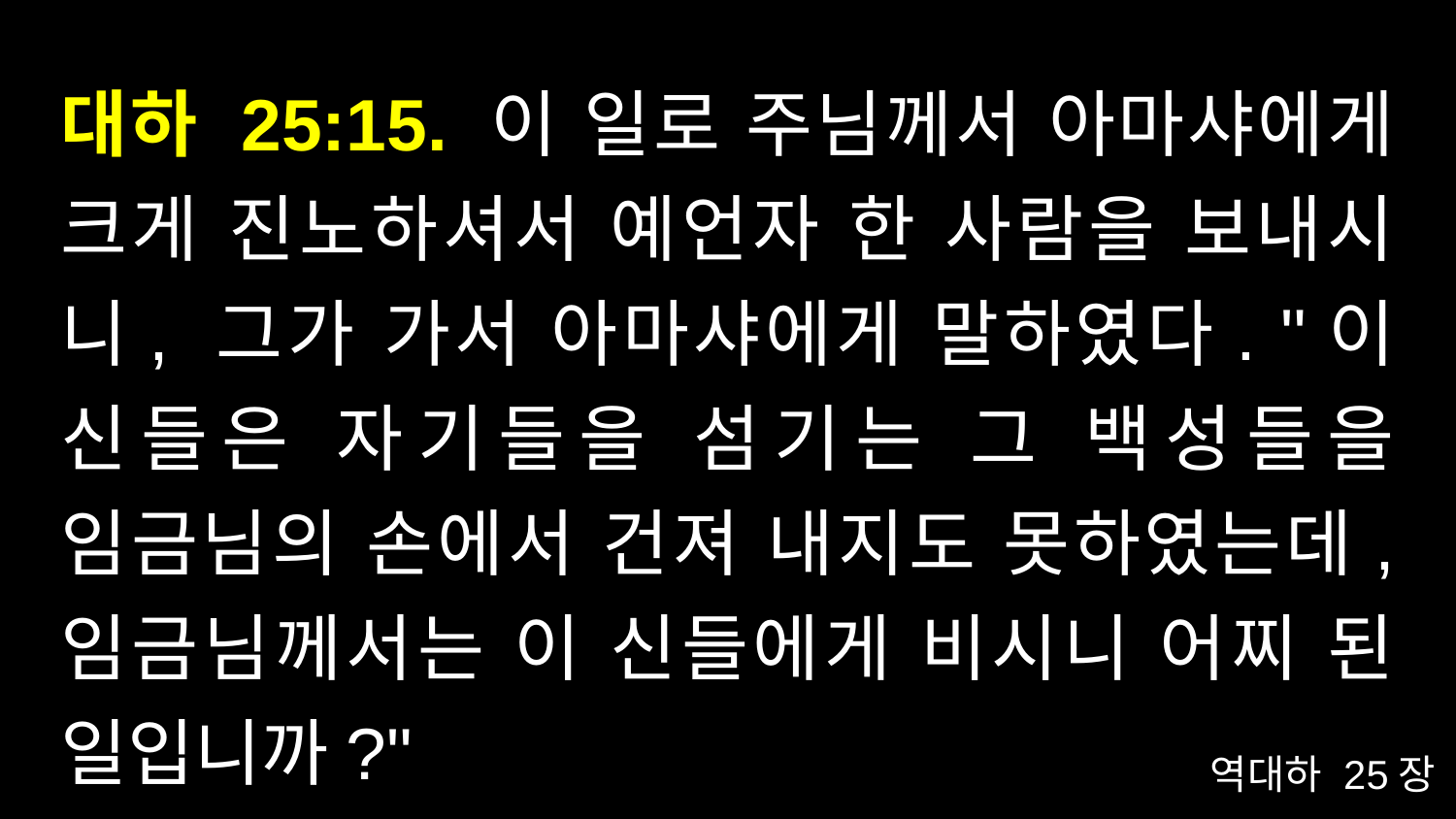

# 대하 25:15. 이 일로 주님께서 아마샤에게 크게 진노하셔서 예언자 한 사람을 보내시니, 그가 가서 아마샤에게 말하였다. "이 신들은 자기들을 섬기는 그 백성들을 임금님의 손에서 건져 내지도 못하였는데, 임금님께서는 이 신들에게 비시니 어찌 된 일입니까?"
역대하 25장